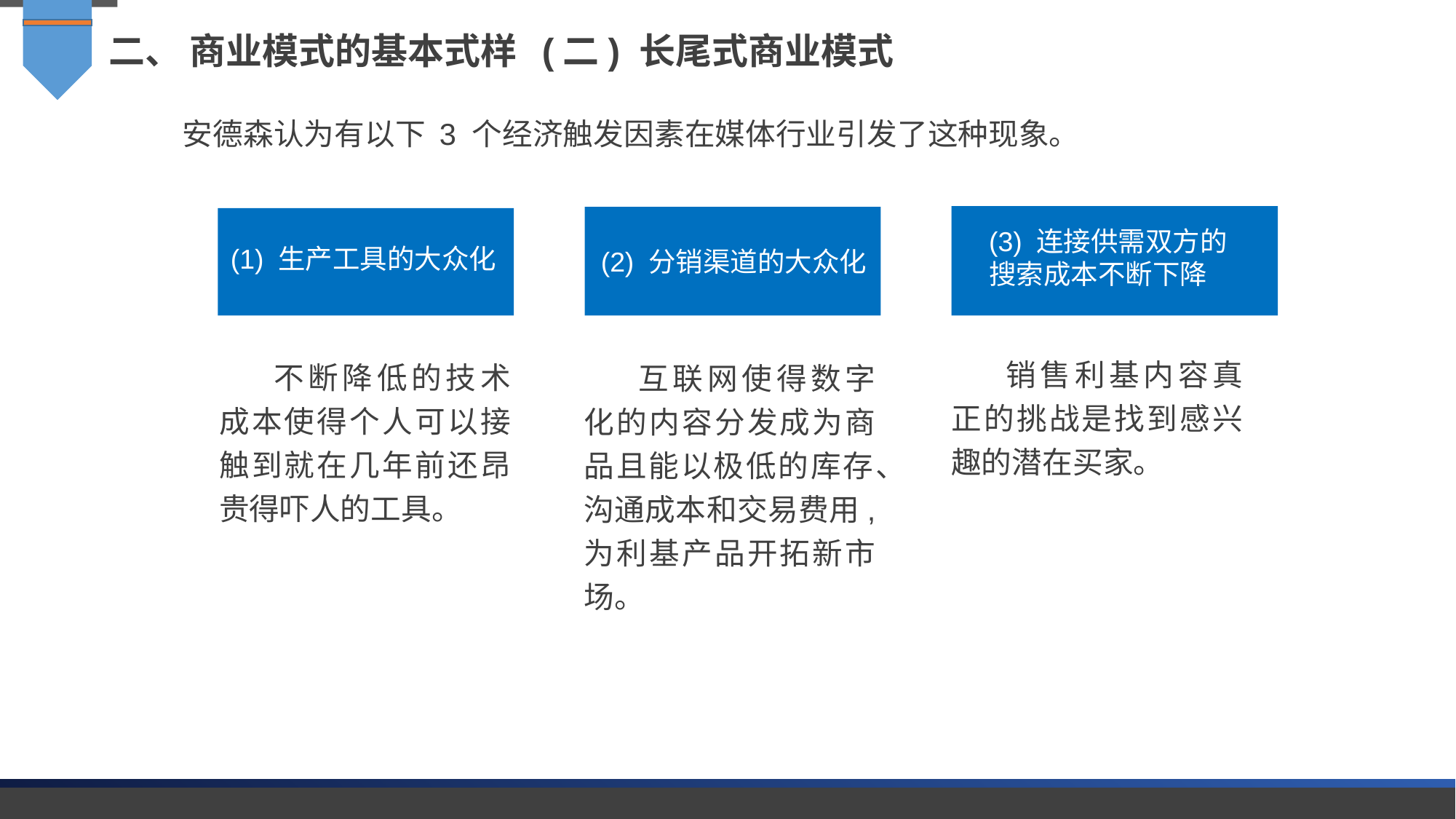

二、 商业模式的基本式样  (二) 长尾式商业模式
安德森认为有以下 3 个经济触发因素在媒体行业引发了这种现象。

(3) 连接供需双方的搜索成本不断下降
(1) 生产工具的大众化
(2) 分销渠道的大众化
销售利基内容真正的挑战是找到感兴趣的潜在买家。
不断降低的技术成本使得个人可以接触到就在几年前还昂贵得吓人的工具。
互联网使得数字化的内容分发成为商品且能以极低的库存、沟通成本和交易费用, 为利基产品开拓新市场。